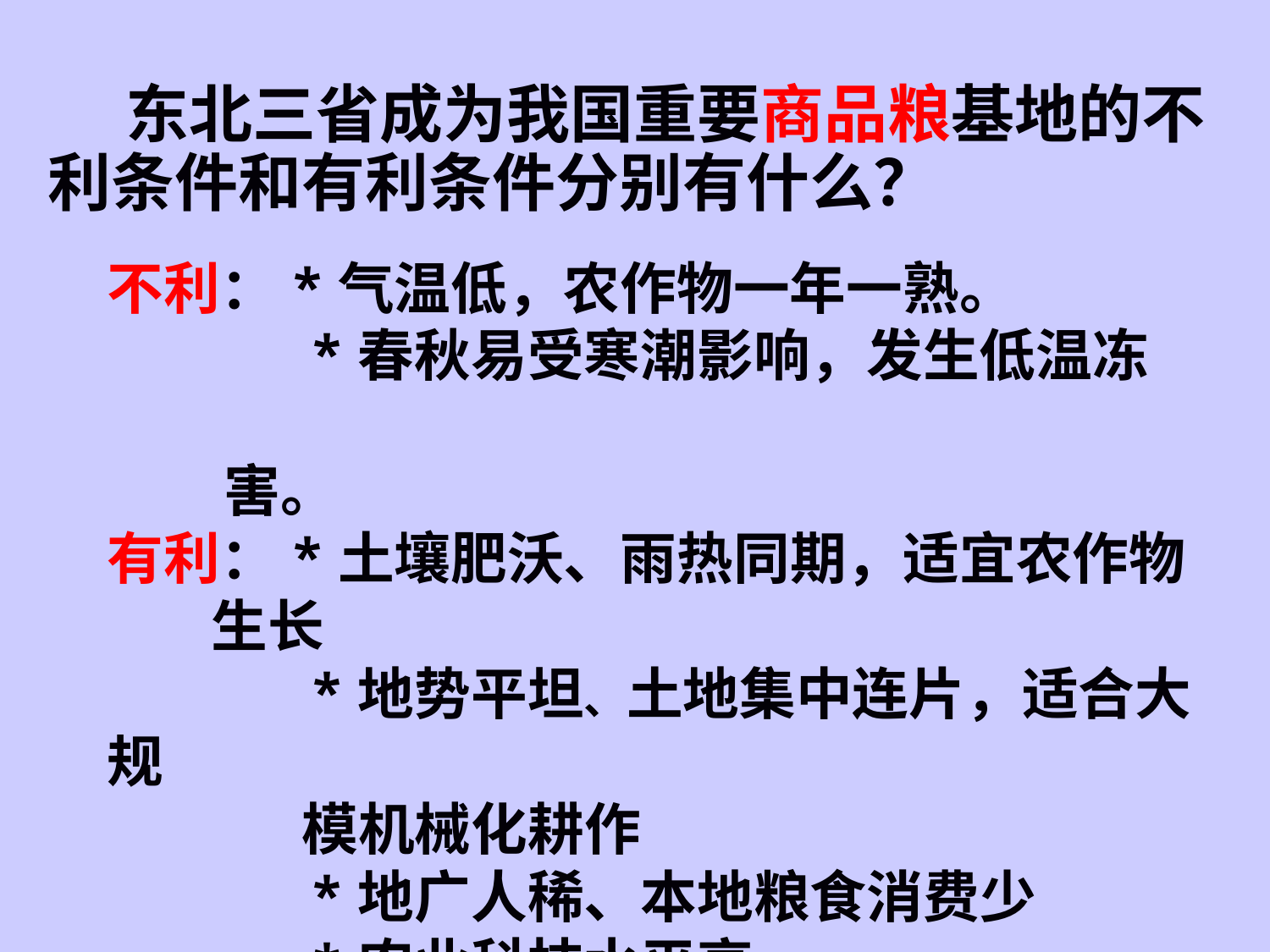

东北三省成为我国重要商品粮基地的不利条件和有利条件分别有什么？
不利：*气温低，农作物一年一熟。
      *春秋易受寒潮影响，发生低温冻
        害。
有利：*土壤肥沃、雨热同期，适宜农作物
       生长
      *地势平坦、土地集中连片，适合大规
              模机械化耕作
      *地广人稀、本地粮食消费少
      *农业科技水平高
黑土广布，有机质含量高；交通发达……